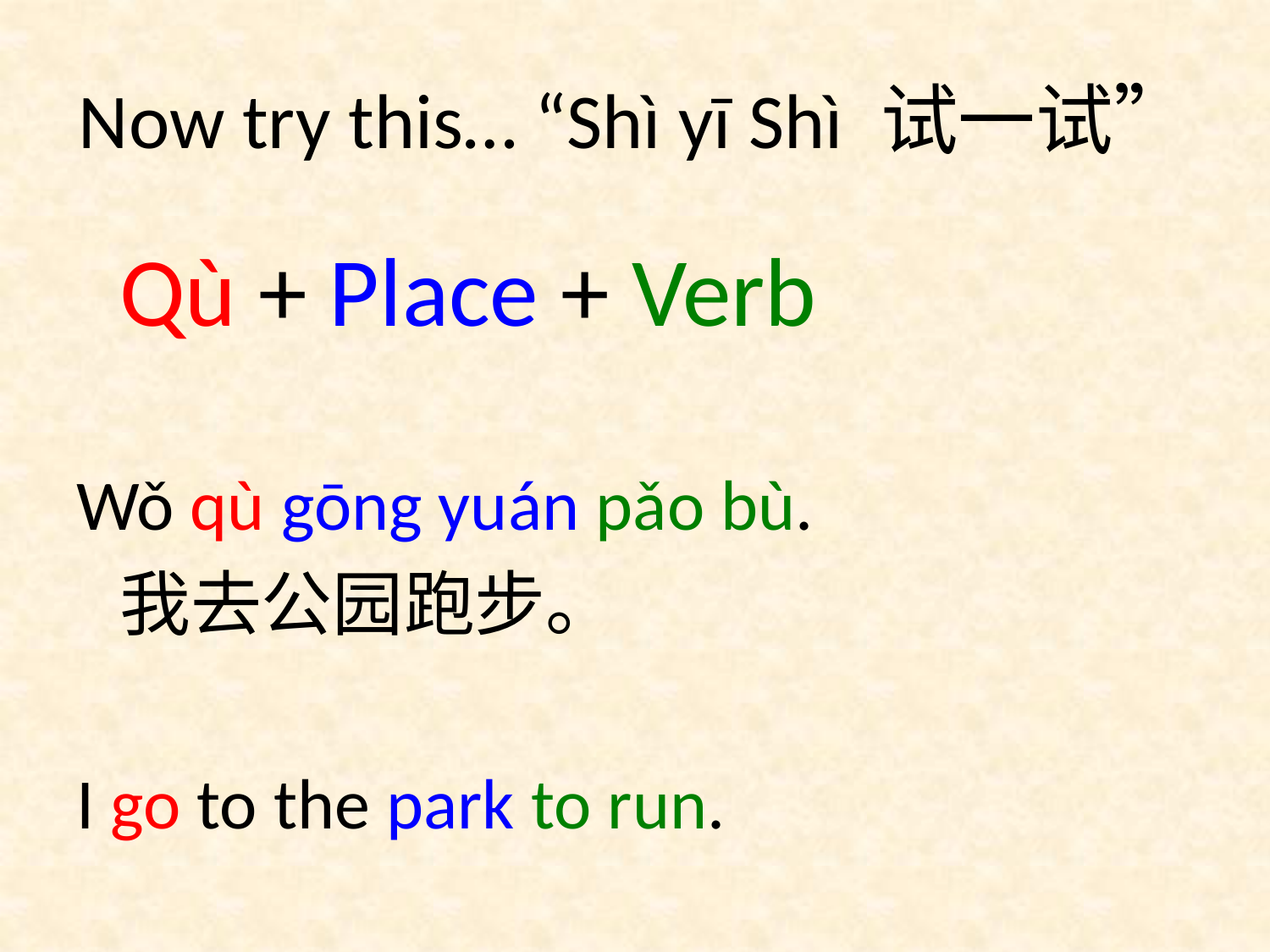

# Now try this… “Shì yī Shì 试一试”
			Qù + Place + Verb

Wǒ qù gōng yuán pǎo bù.
	我去公园跑步。

I go to the park to run.